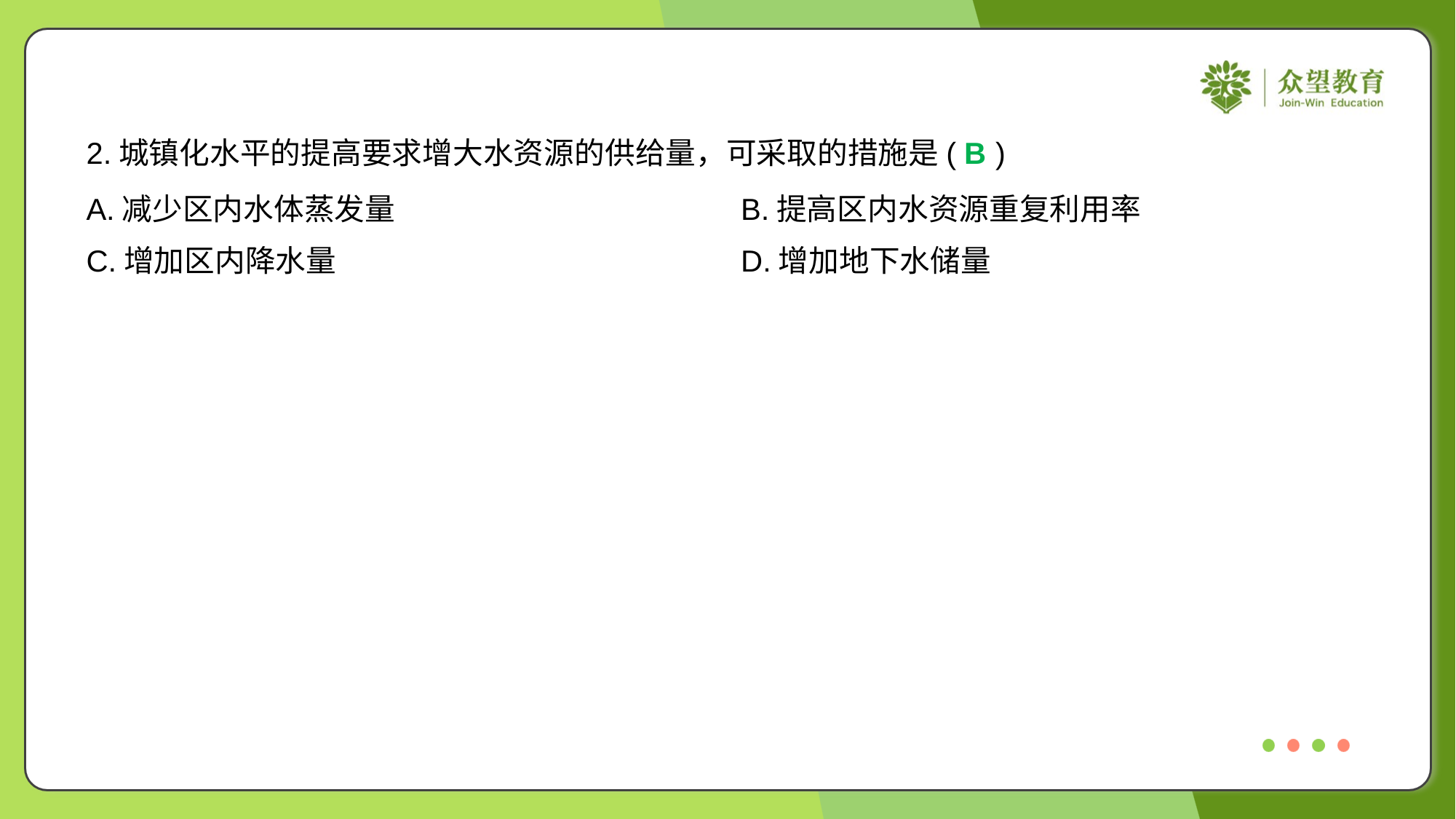

2.城镇化水平的提高要求增大水资源的供给量，可采取的措施是(     )
B
A.减少区内水体蒸发量	B.提高区内水资源重复利用率
C.增加区内降水量	D.增加地下水储量